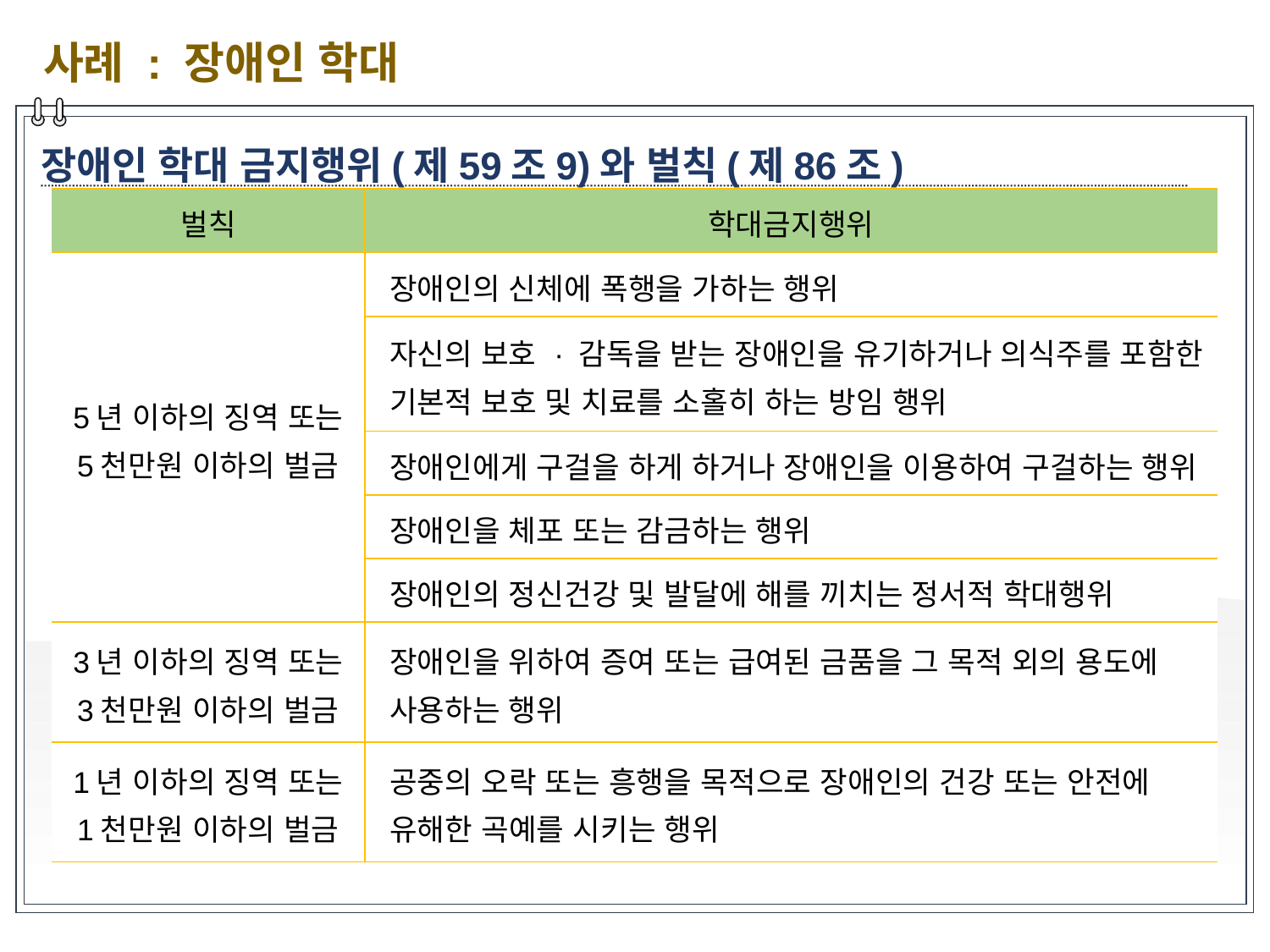

사례 : 장애인 학대

장애인 학대 금지행위(제59조9)와 벌칙(제86조)

| 벌칙 | 학대금지행위 |
| --- | --- |
| 5년 이하의 징역 또는 5천만원 이하의 벌금 | 장애인의 신체에 폭행을 가하는 행위 |
|  | 자신의 보호 · 감독을 받는 장애인을 유기하거나 의식주를 포함한 기본적 보호 및 치료를 소홀히 하는 방임 행위 |
|  | 장애인에게 구걸을 하게 하거나 장애인을 이용하여 구걸하는 행위 |
|  | 장애인을 체포 또는 감금하는 행위 |
|  | 장애인의 정신건강 및 발달에 해를 끼치는 정서적 학대행위 |
| 3년 이하의 징역 또는 3천만원 이하의 벌금 | 장애인을 위하여 증여 또는 급여된 금품을 그 목적 외의 용도에 사용하는 행위 |
| 1년 이하의 징역 또는 1천만원 이하의 벌금 | 공중의 오락 또는 흥행을 목적으로 장애인의 건강 또는 안전에 유해한 곡예를 시키는 행위 |